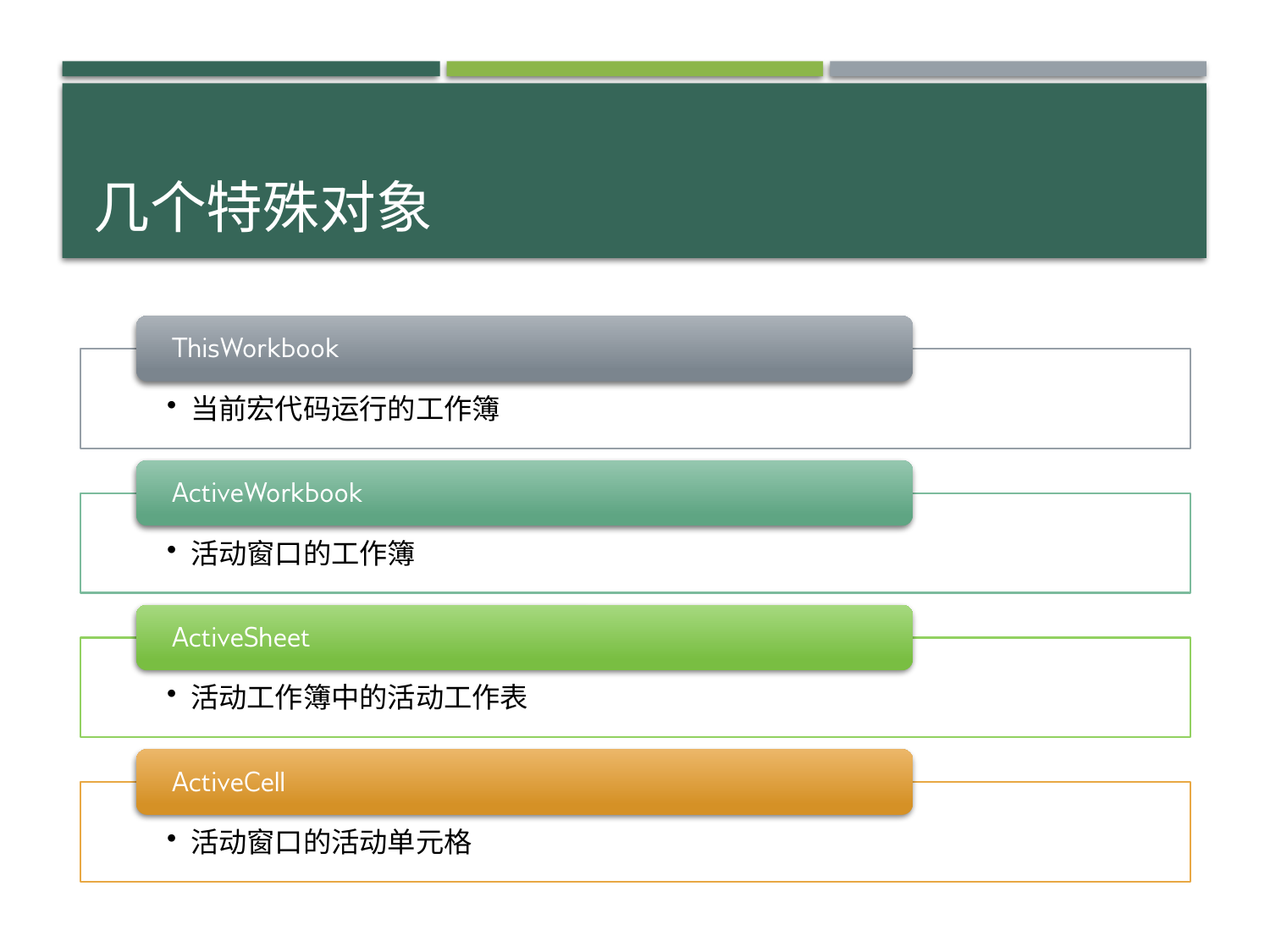

# 几个特殊对象
当前宏代码运行的工作簿
ThisWorkbook
活动窗口的工作簿
ActiveWorkbook
活动工作簿中的活动工作表
ActiveSheet
活动窗口的活动单元格
ActiveCell